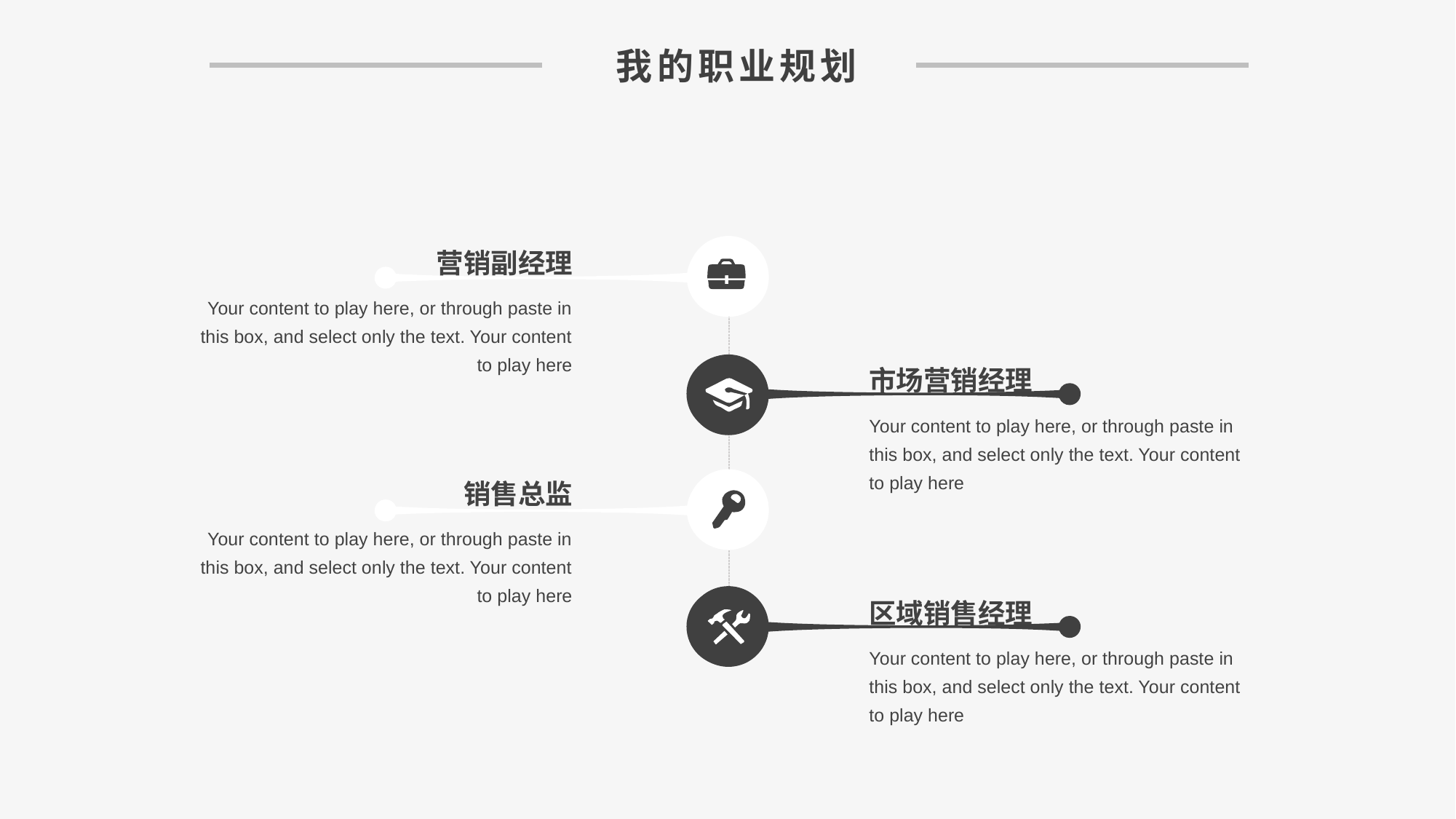

我的职业规划
营销副经理
Your content to play here, or through paste in this box, and select only the text. Your content to play here

市场营销经理
Your content to play here, or through paste in this box, and select only the text. Your content to play here
销售总监
Your content to play here, or through paste in this box, and select only the text. Your content to play here
区域销售经理
Your content to play here, or through paste in this box, and select only the text. Your content to play here